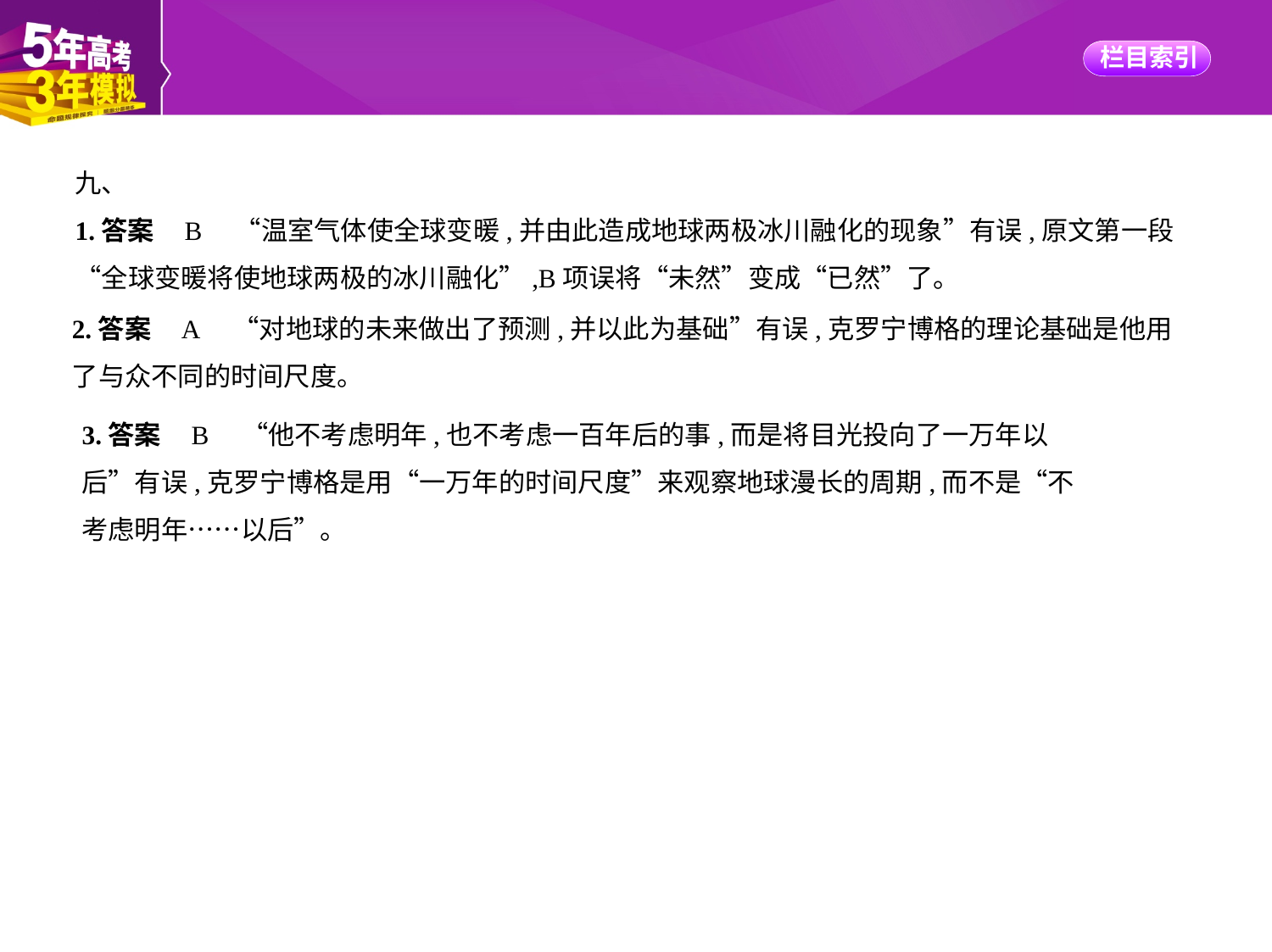

九、
1.答案    B　“温室气体使全球变暖,并由此造成地球两极冰川融化的现象”有误,原文第一段
“全球变暖将使地球两极的冰川融化”,B项误将“未然”变成“已然”了。
2.答案    A　“对地球的未来做出了预测,并以此为基础”有误,克罗宁博格的理论基础是他用
了与众不同的时间尺度。
3.答案    B　“他不考虑明年,也不考虑一百年后的事,而是将目光投向了一万年以后”有误,克罗宁博格是用“一万年的时间尺度”来观察地球漫长的周期,而不是“不考虑明年……以后”。